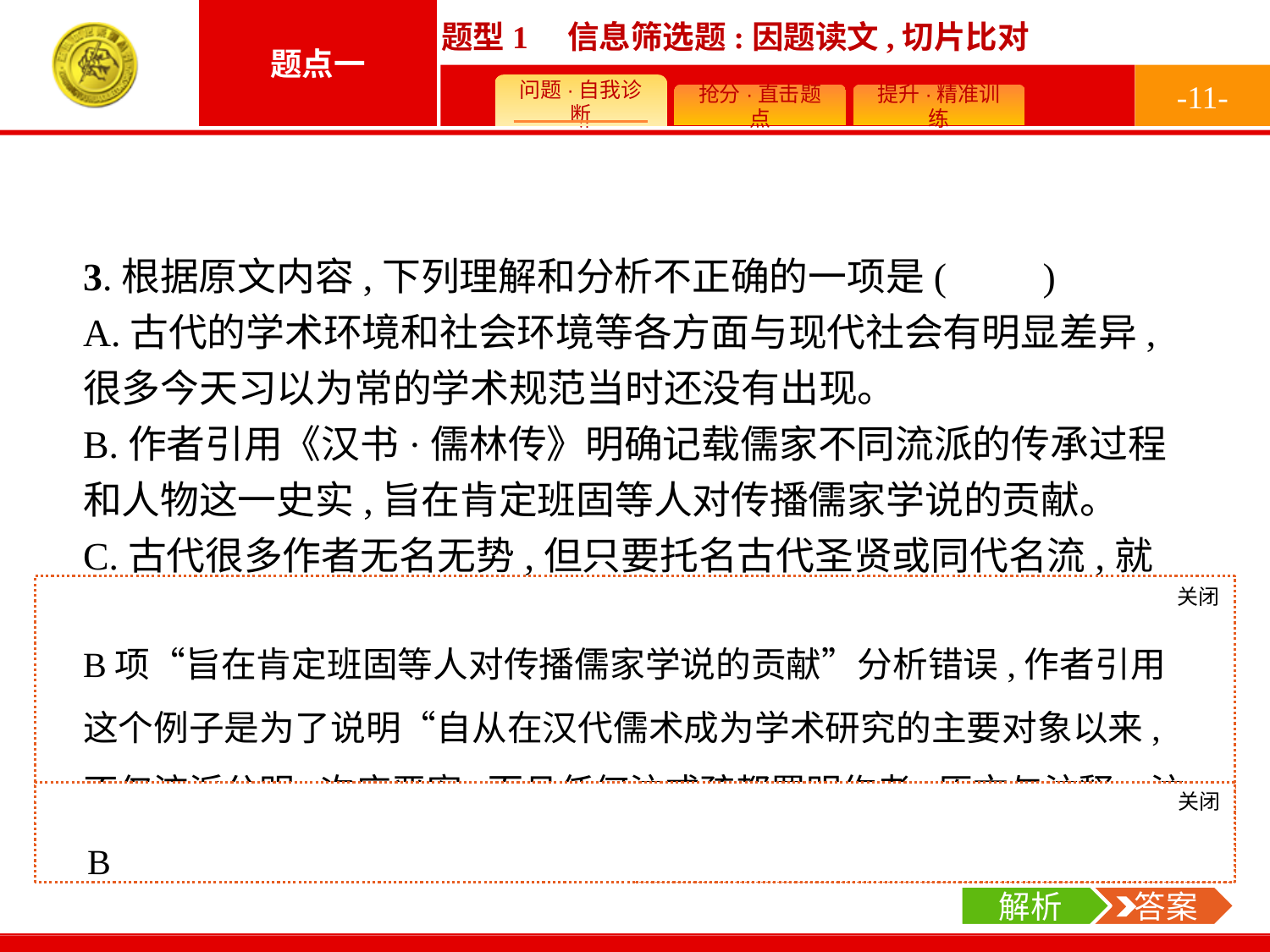

-11-
3.根据原文内容,下列理解和分析不正确的一项是(　　)
A.古代的学术环境和社会环境等各方面与现代社会有明显差异,很多今天习以为常的学术规范当时还没有出现。
B.作者引用《汉书·儒林传》明确记载儒家不同流派的传承过程和人物这一史实,旨在肯定班固等人对传播儒家学说的贡献。
C.古代很多作者无名无势,但只要托名古代圣贤或同代名流,就有可能使得自己的作品流传后世,进而体现自我价值。
D.中国虽然并不缺少学术规范的传统,但在国际化的今天,我们依然要学习借鉴外国的学术规范,以便更好地与国际接轨。

关闭
解析

B项“旨在肯定班固等人对传播儒家学说的贡献”分析错误,作者引用这个例子是为了说明“自从在汉代儒术成为学术研究的主要对象以来,不仅流派分明,次序严密,而且任何注或疏都署明作者,原文与注释、注释者和传播者绝不相混”。具体内容见第五段。
关闭

解析
  答案

B
解析
  答案